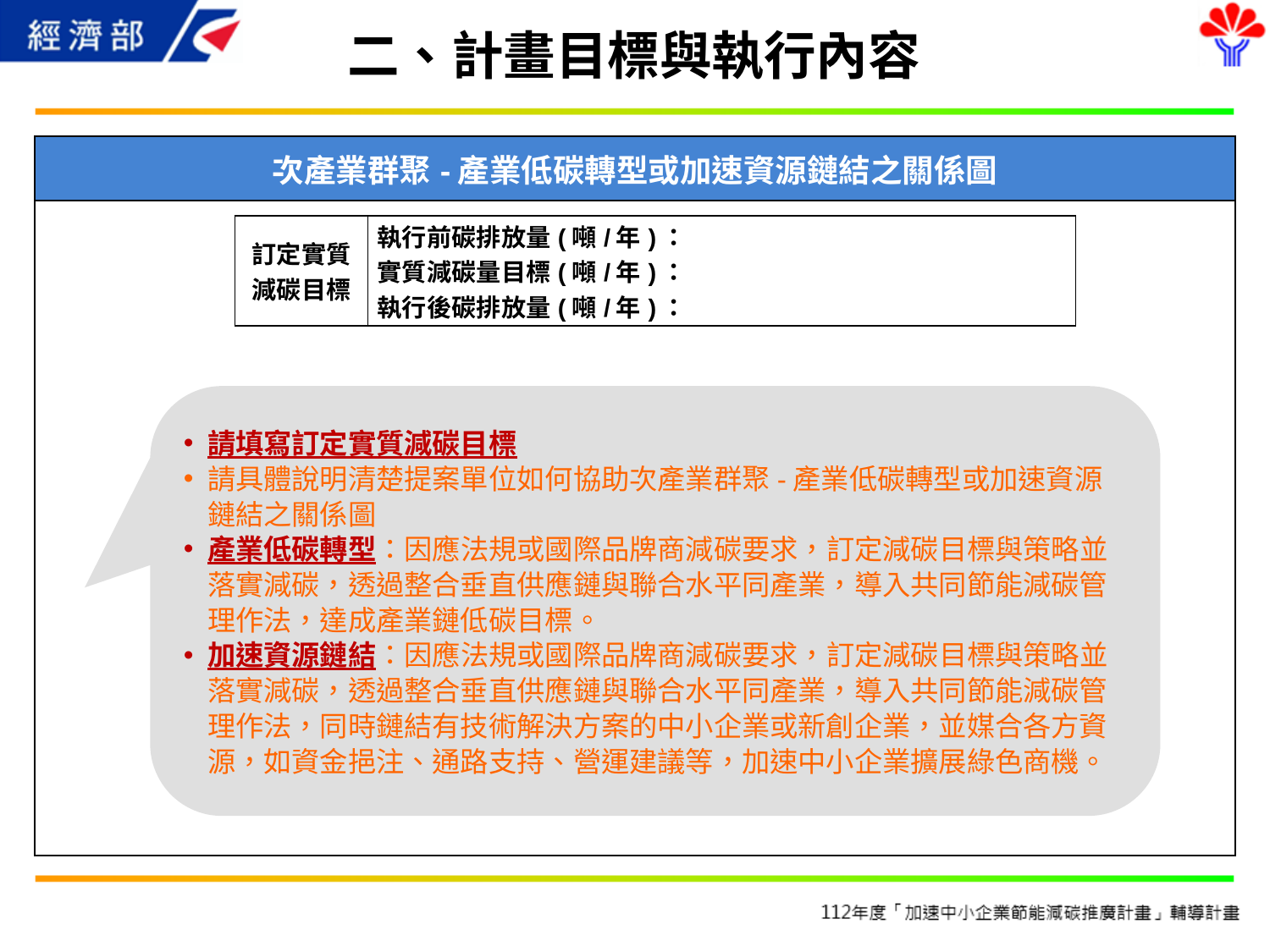

# 二、計畫目標與執行內容
| 次產業群聚-產業低碳轉型或加速資源鏈結之關係圖 |
| --- |
|  |
| 訂定實質減碳目標 | 執行前碳排放量(噸/年)： 實質減碳量目標(噸/年)： 執行後碳排放量(噸/年)： |
| --- | --- |
請填寫訂定實質減碳目標
請具體說明清楚提案單位如何協助次產業群聚-產業低碳轉型或加速資源鏈結之關係圖
產業低碳轉型：因應法規或國際品牌商減碳要求，訂定減碳目標與策略並落實減碳，透過整合垂直供應鏈與聯合水平同產業，導入共同節能減碳管理作法，達成產業鏈低碳目標。
加速資源鏈結：因應法規或國際品牌商減碳要求，訂定減碳目標與策略並落實減碳，透過整合垂直供應鏈與聯合水平同產業，導入共同節能減碳管理作法，同時鏈結有技術解決方案的中小企業或新創企業，並媒合各方資源，如資金挹注、通路支持、營運建議等，加速中小企業擴展綠色商機。
4